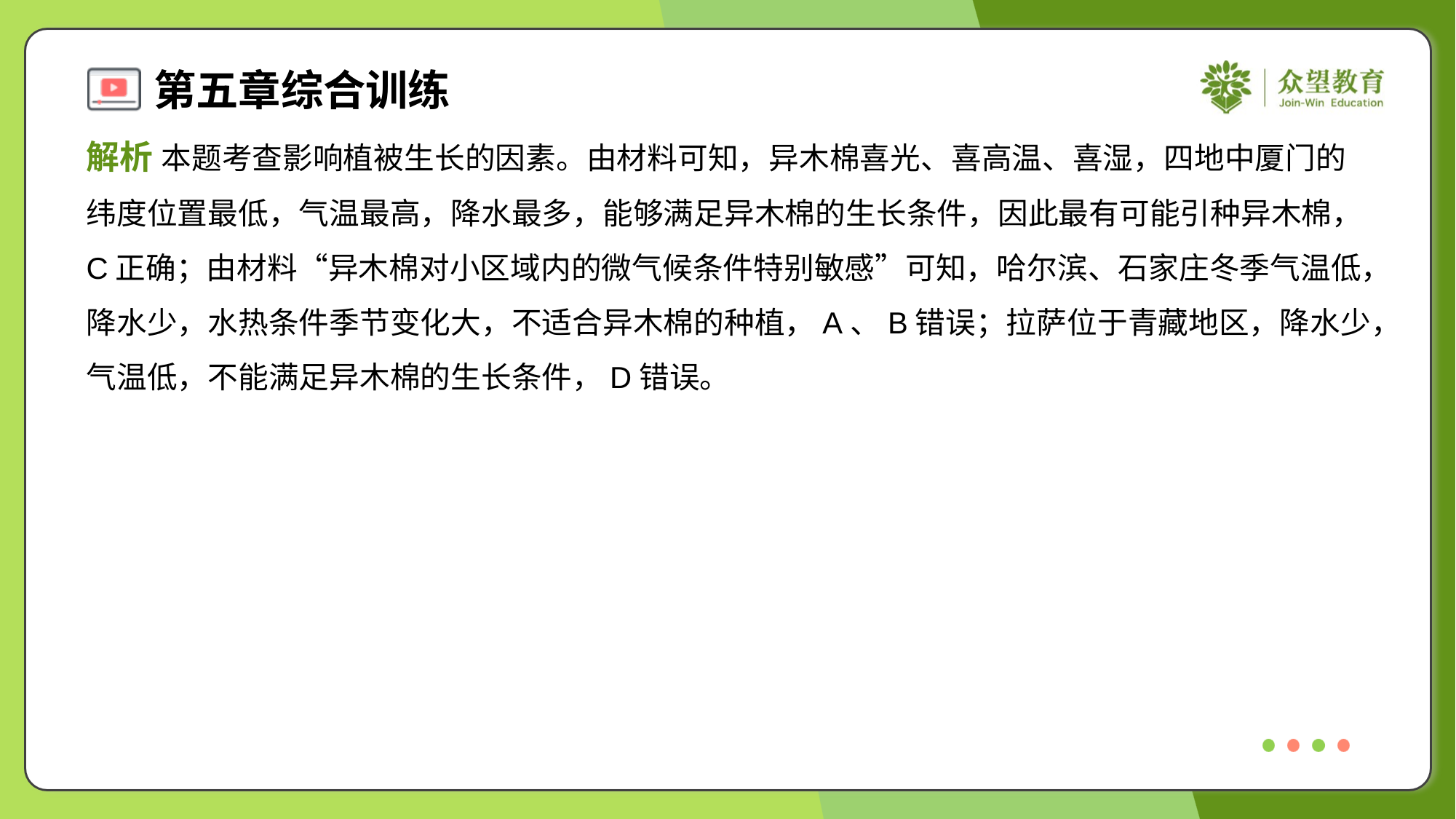

解析 本题考查影响植被生长的因素。由材料可知，异木棉喜光、喜高温、喜湿，四地中厦门的
纬度位置最低，气温最高，降水最多，能够满足异木棉的生长条件，因此最有可能引种异木棉，
C正确；由材料“异木棉对小区域内的微气候条件特别敏感”可知，哈尔滨、石家庄冬季气温低，
降水少，水热条件季节变化大，不适合异木棉的种植，A、B错误；拉萨位于青藏地区，降水少，
气温低，不能满足异木棉的生长条件，D错误。